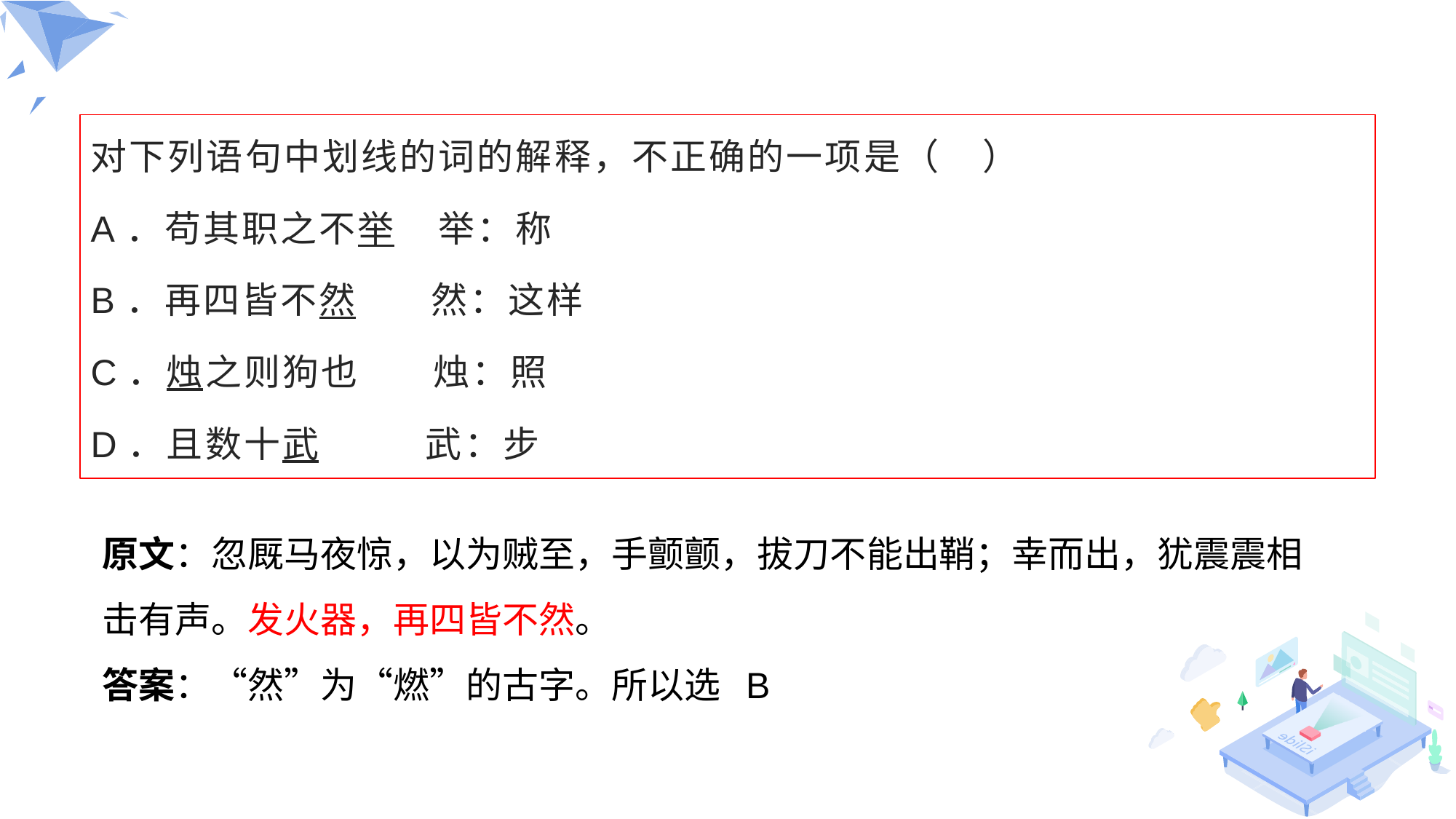

对下列语句中划线的词的解释，不正确的一项是（    ）
A．苟其职之不举    举：称
B．再四皆不然       然：这样
C．烛之则狗也       烛：照
D．且数十武          武：步
原文：忽厩马夜惊，以为贼至，手颤颤，拔刀不能出鞘；幸而出，犹震震相击有声。发火器，再四皆不然。
答案：“然”为“燃”的古字。所以选  B